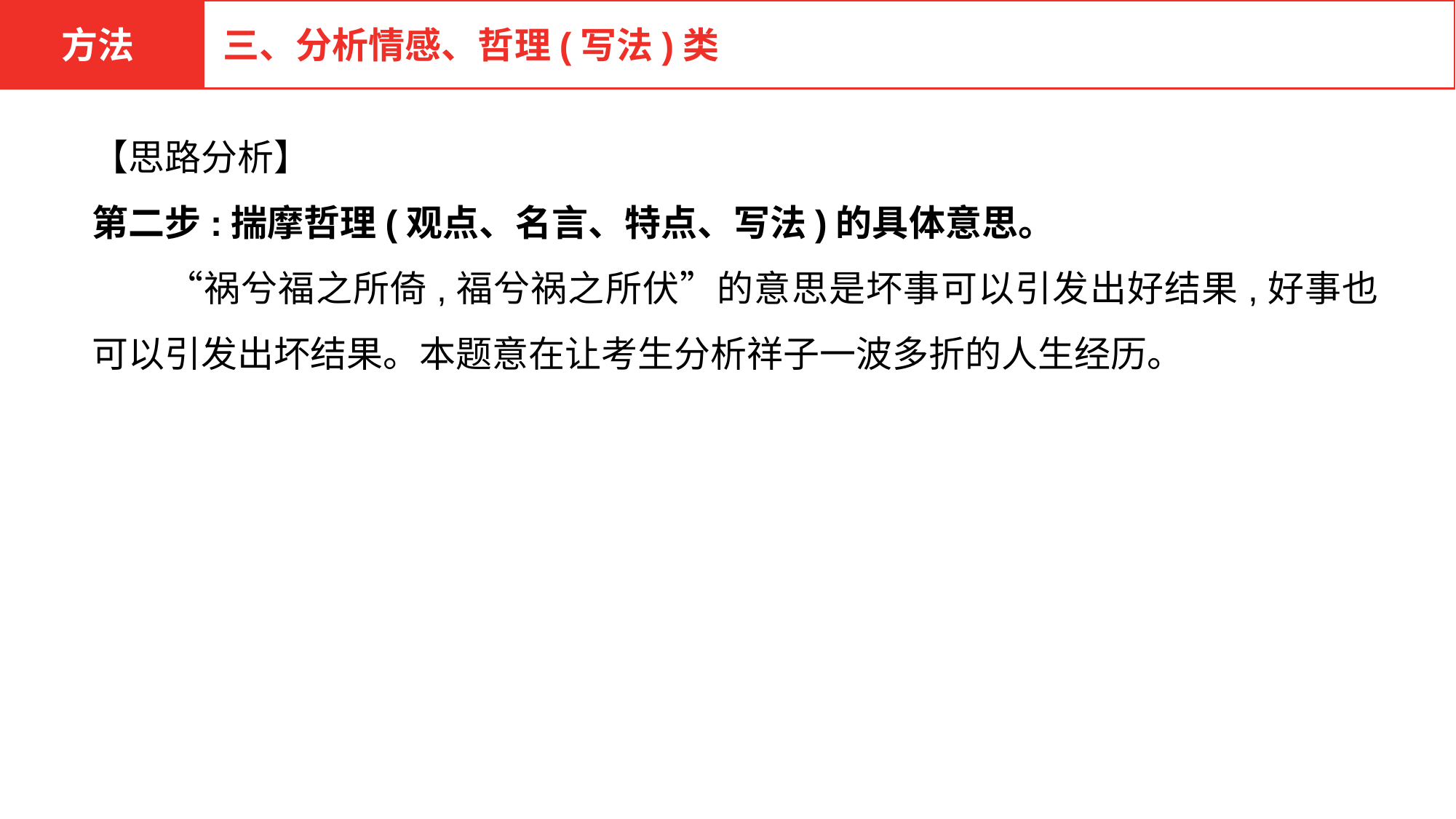

方法
三、分析情感、哲理(写法)类
【思路分析】
第二步:揣摩哲理(观点、名言、特点、写法)的具体意思。
　　“祸兮福之所倚,福兮祸之所伏”的意思是坏事可以引发出好结果,好事也可以引发出坏结果。本题意在让考生分析祥子一波多折的人生经历。